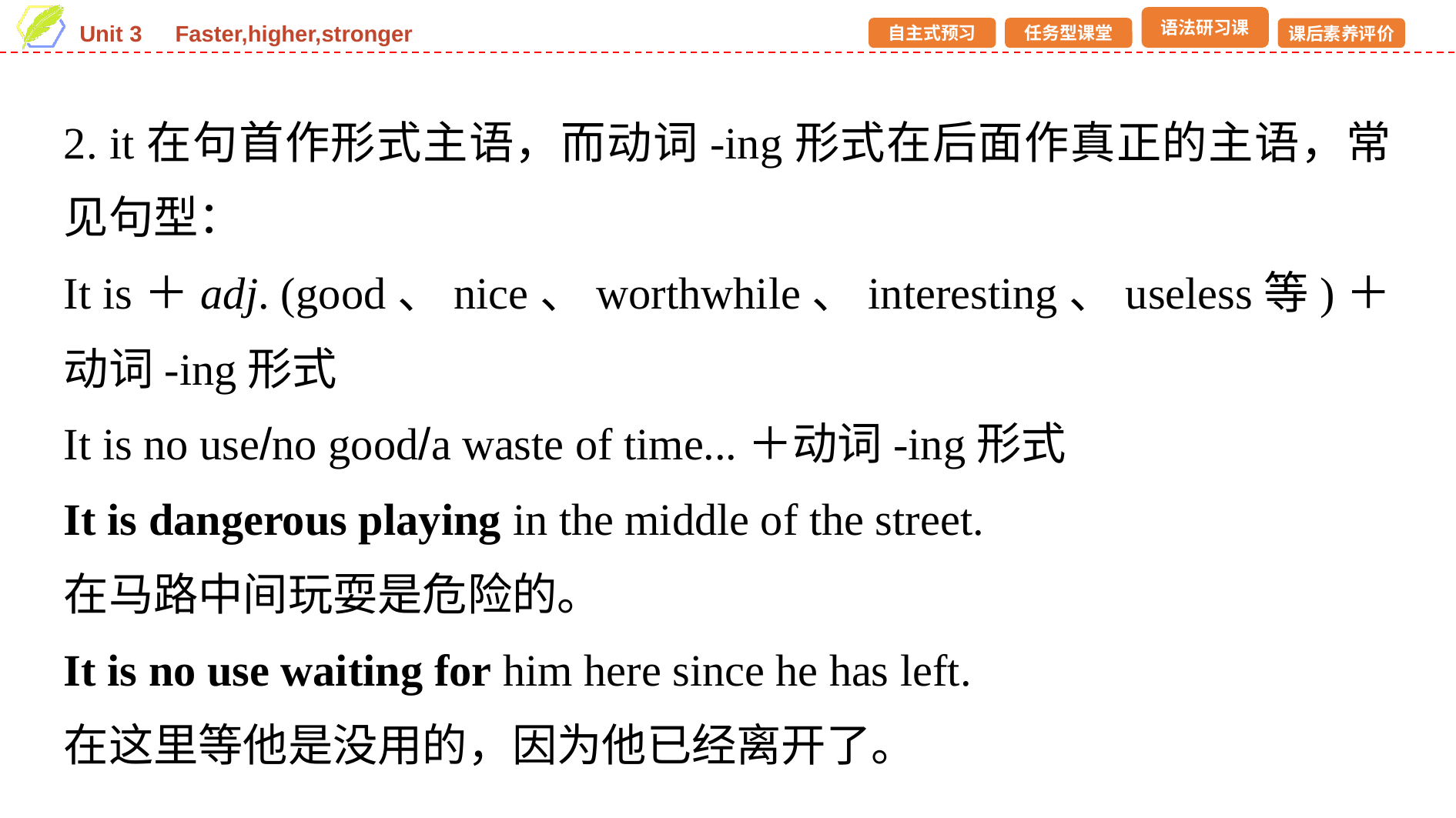

2. it在句首作形式主语，而动词-ing形式在后面作真正的主语，常见句型：
It is＋adj. (good、nice、worthwhile、interesting、useless等)＋动词-ing形式
It is no use/no good/a waste of time...＋动词-ing形式
It is dangerous playing in the middle of the street.
在马路中间玩耍是危险的。
It is no use waiting for him here since he has left.
在这里等他是没用的，因为他已经离开了。